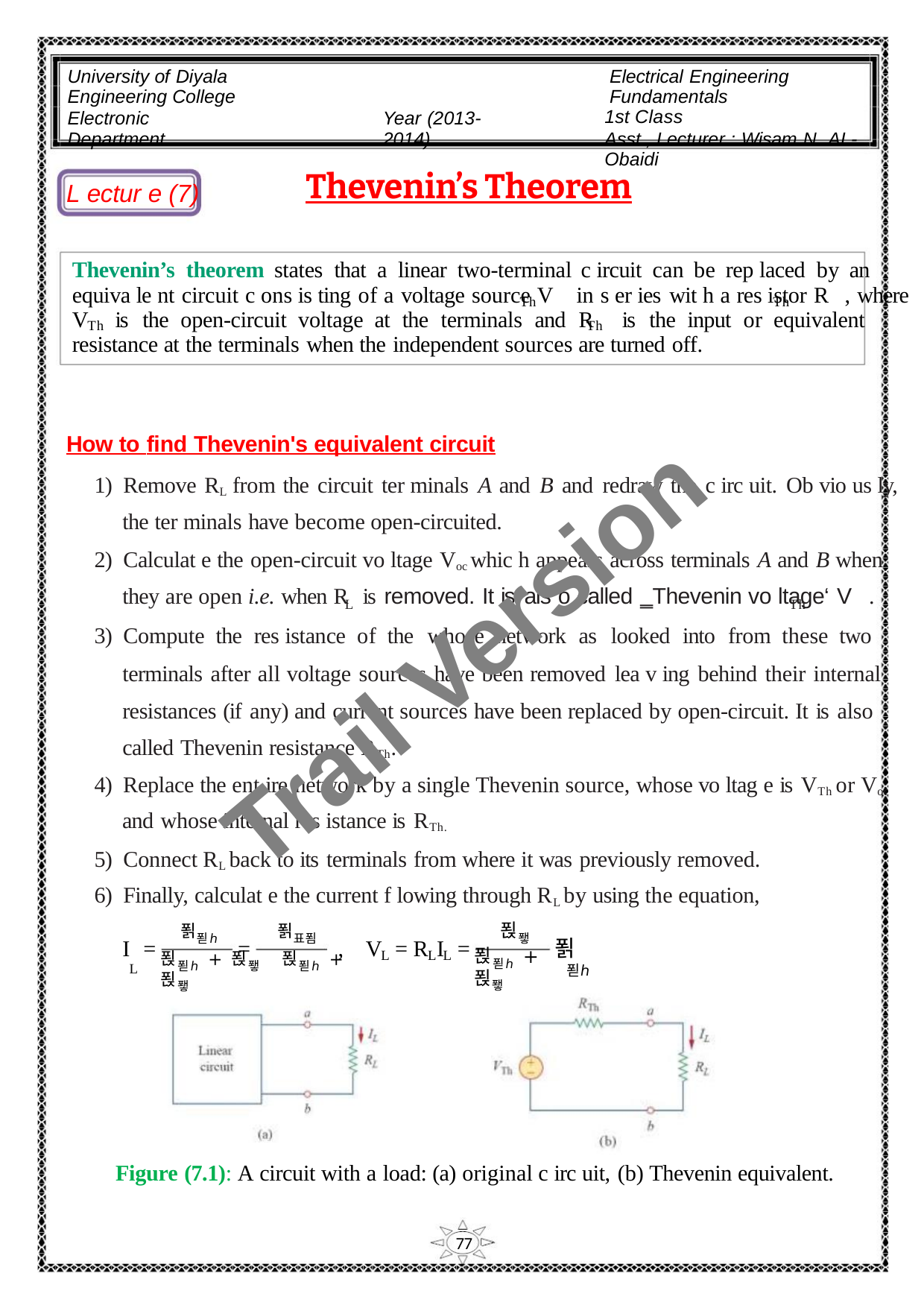

University of Diyala
Engineering College
Electronic Department
Electrical Engineering Fundamentals
1st Class
Asst., Lecturer : Wisam N. AL-Obaidi
Year (2013-2014)
Thevenin’s Theorem
L ectur e (7)
Thevenin’s theorem states that a linear two-terminal c ircuit can be rep laced by an
equiva le nt circuit c ons is ting of a voltage source V in s er ies wit h a res istor R , where
Th
Th
V is the open-circuit voltage at the terminals and R is the input or equivalent
Th
Th
resistance at the terminals when the independent sources are turned off.
How to find Thevenin's equivalent circuit
1) Remove RL from the circuit ter minals A and B and redraw the c irc uit. Ob vio us ly,
the ter minals have become open-circuited.
2) Calculat e the open-circuit vo ltage Voc whic h appears across terminals A and B when
they are open i.e. when R is removed. It is als o called ‗Thevenin vo ltage‘ V .
Trail Version
Trail Version
Trail Version
Trail Version
Trail Version
Trail Version
Trail Version
Trail Version
Trail Version
Trail Version
Trail Version
Trail Version
Trail Version
L
Th
3) Compute the res istance of the whose network as looked into from these two
terminals after all voltage sources have been removed lea v ing behind their internal
resistances (if any) and current sources have been replaced by open-circuit. It is also
called Thevenin resistance RTh.
4) Replace the ent ire network by a single Thevenin source, whose vo ltag e is VTh or Voc
and whose internal res istance is RTh.
5) Connect RL back to its terminals from where it was previously removed.
6) Finally, calculat e the current f lowing through RL by using the equation,
푅퐿
푅푇ℎ + 푅퐿
푉푇ℎ
푉표푐
푉
푇ℎ
I =
L
=
, V = R I =
L
L L
푅푇ℎ + 푅퐿 푅푇ℎ + 푅퐿
Figure (7.1): A circuit with a load: (a) original c irc uit, (b) Thevenin equivalent.
77